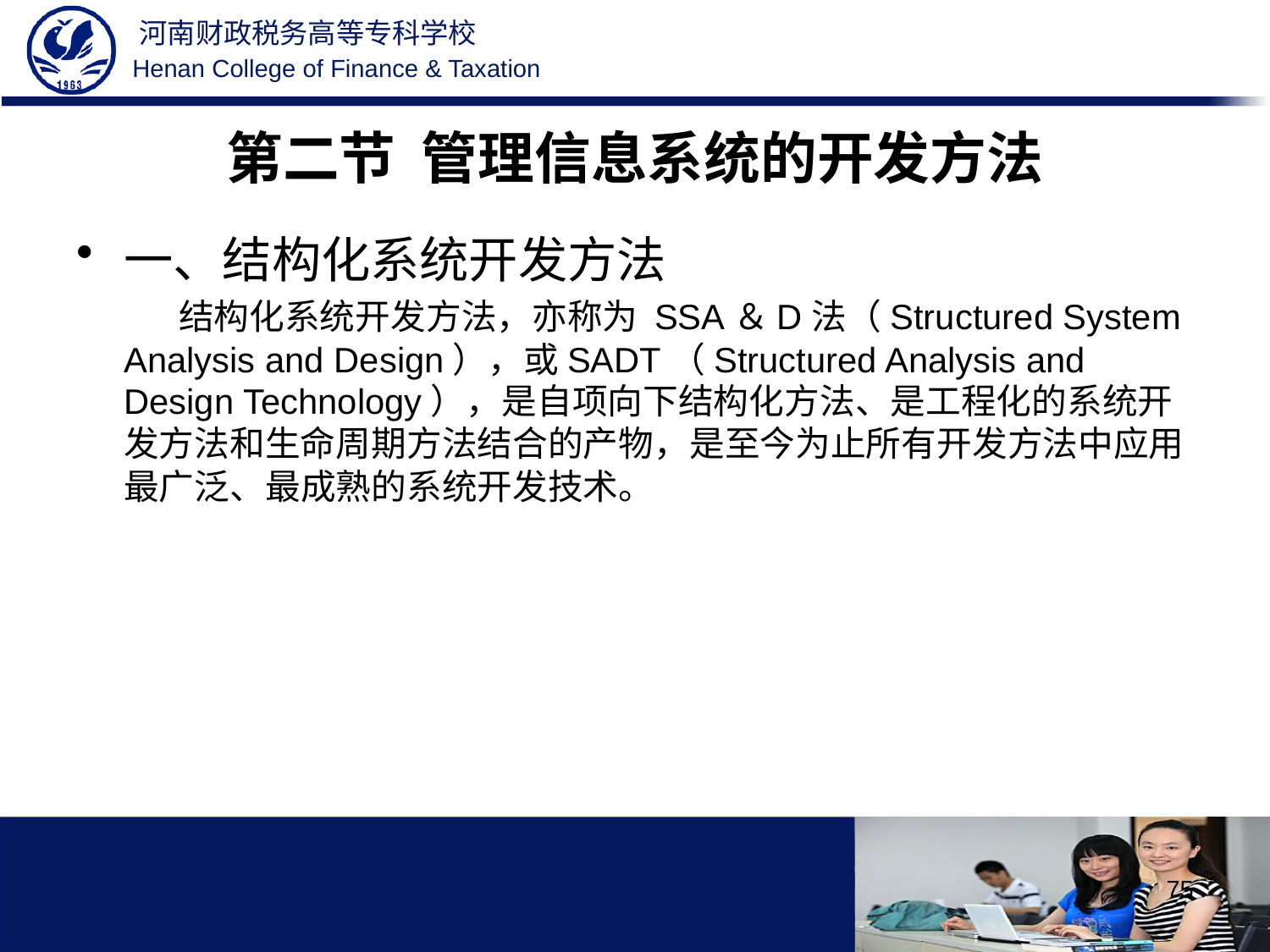

# 第二节  管理信息系统的开发方法
一、结构化系统开发方法
            结构化系统开发方法，亦称为 SSA＆D法（Structured System Analysis and Design），或SADT（Structured Analysis and Design Technology），是自项向下结构化方法、是工程化的系统开发方法和生命周期方法结合的产物，是至今为止所有开发方法中应用最广泛、最成熟的系统开发技术。
75